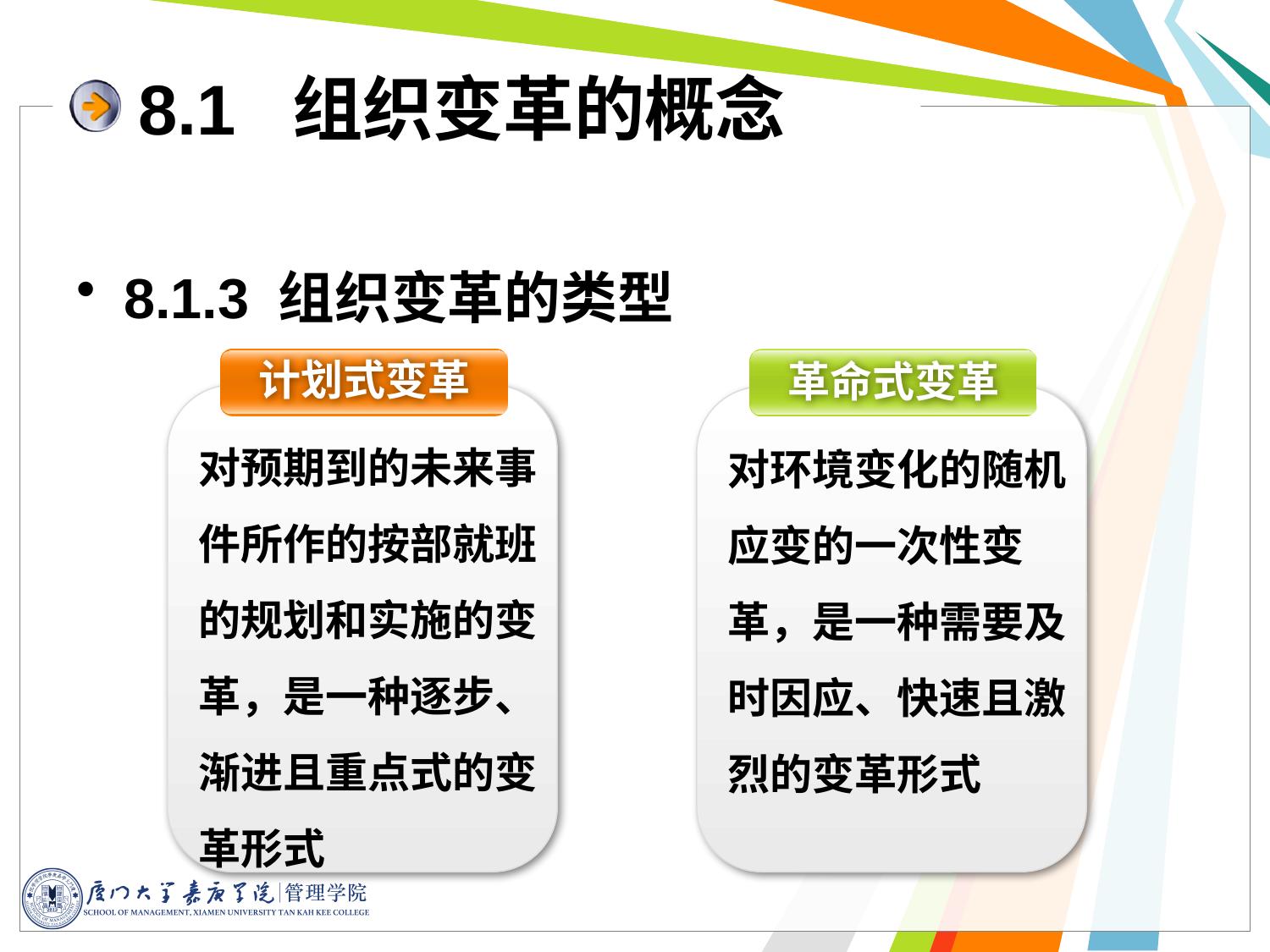

# 8.1  组织变革的概念
8.1.3 组织变革的类型
计划式变革

革命式变革

对预期到的未来事件所作的按部就班的规划和实施的变革，是一种逐步、渐进且重点式的变革形式
对环境变化的随机应变的一次性变革，是一种需要及时因应、快速且激烈的变革形式